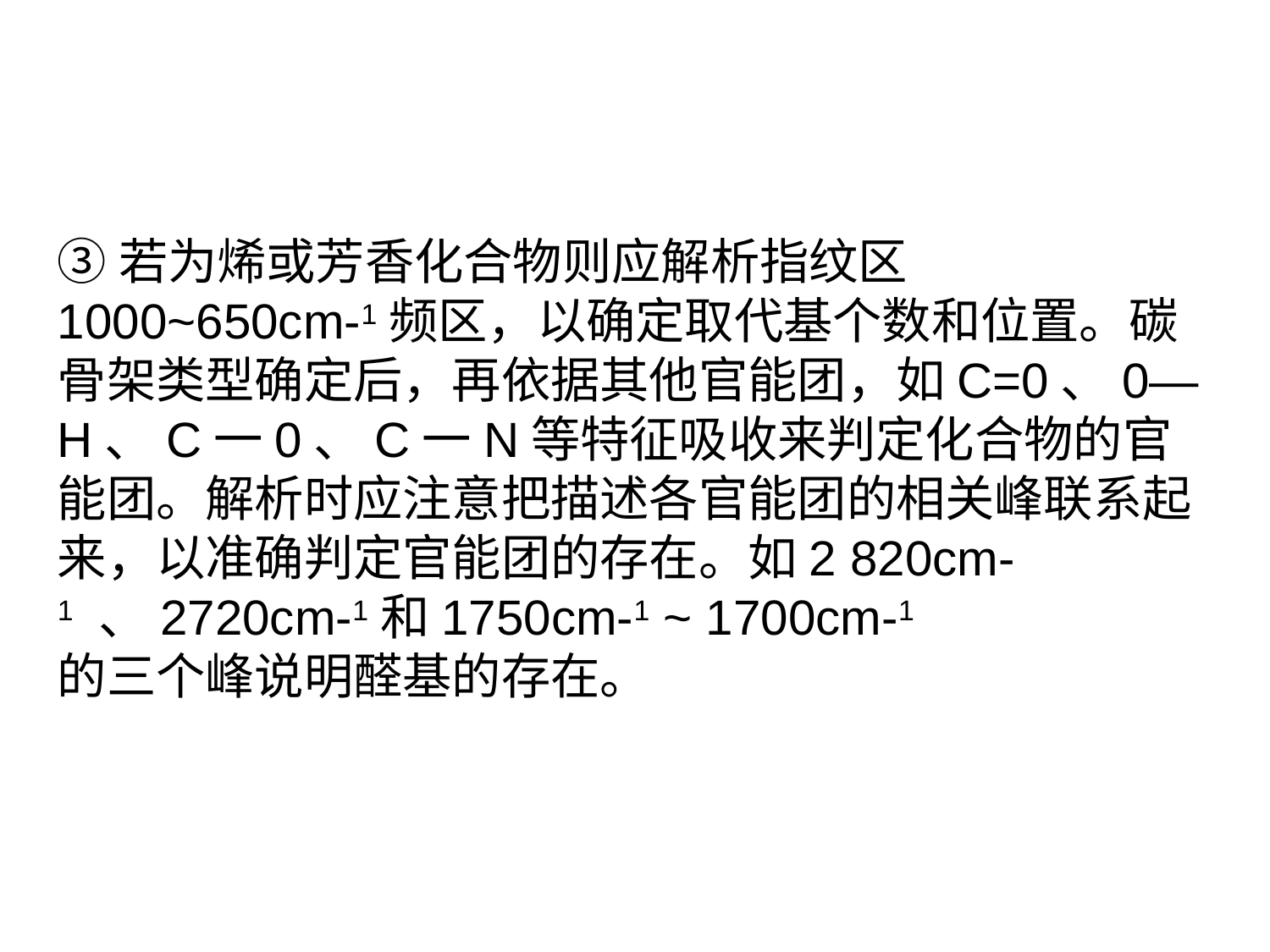

③若为烯或芳香化合物则应解析指纹区 1000~650cm-1频区，以确定取代基个数和位置。碳骨架类型确定后，再依据其他官能团，如C=0、0—H、C一0、C一N等特征吸收来判定化合物的官能团。解析时应注意把描述各官能团的相关峰联系起来，以准确判定官能团的存在。如2 820cm-1 、2720cm-1和1750cm-1 ~ 1700cm-1
的三个峰说明醛基的存在。